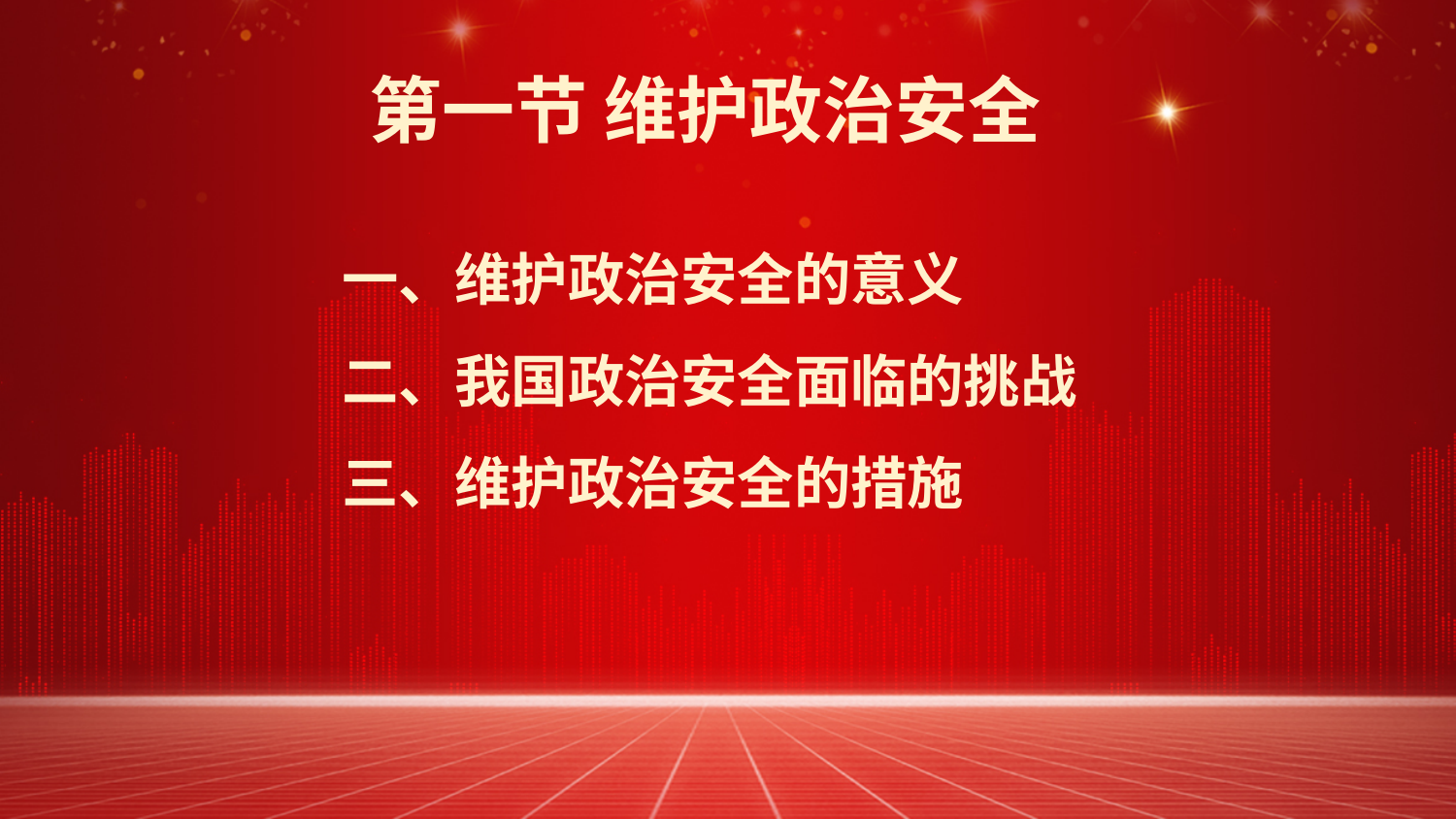

第一节 维护政治安全
一、维护政治安全的意义
二、我国政治安全面临的挑战三、维护政治安全的措施